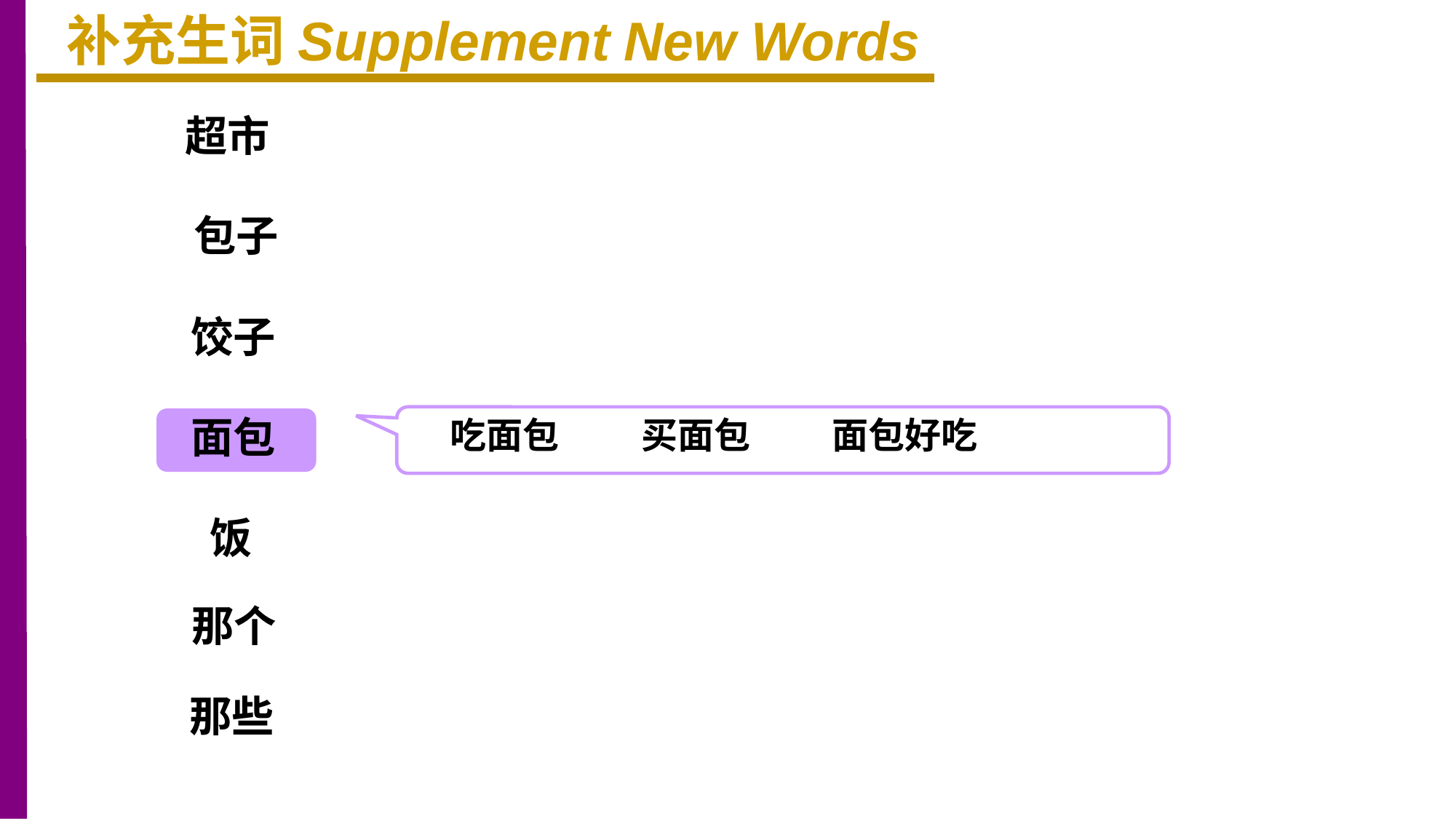

补充生词Supplement New Words
超市
包子
饺子
面包
吃面包          买面包          面包好吃

饭
那个
那些